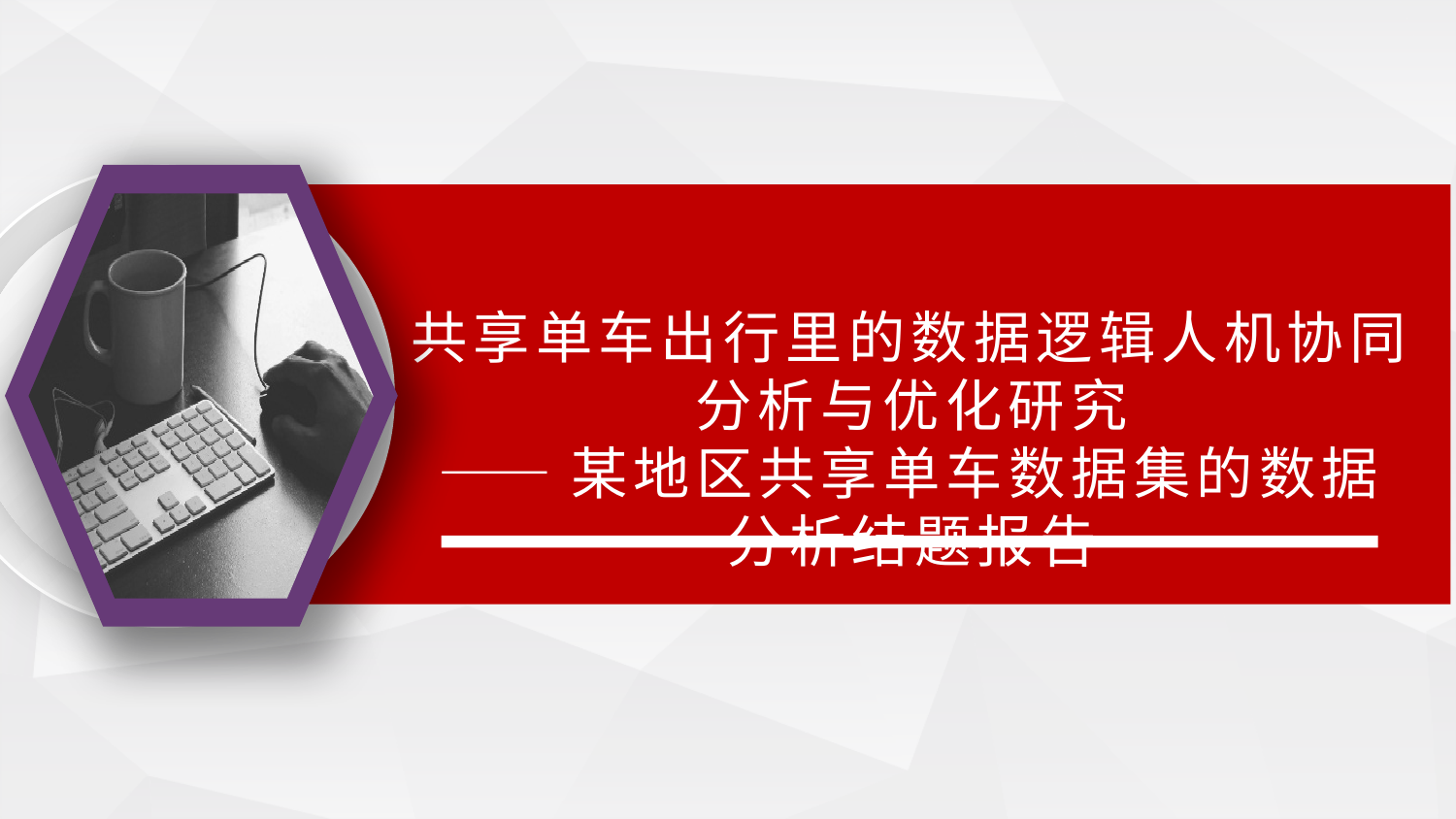

共享单车出行里的数据逻辑人机协同分析与优化研究
——某地区共享单车数据集的数据分析结题报告

延时符，可删除